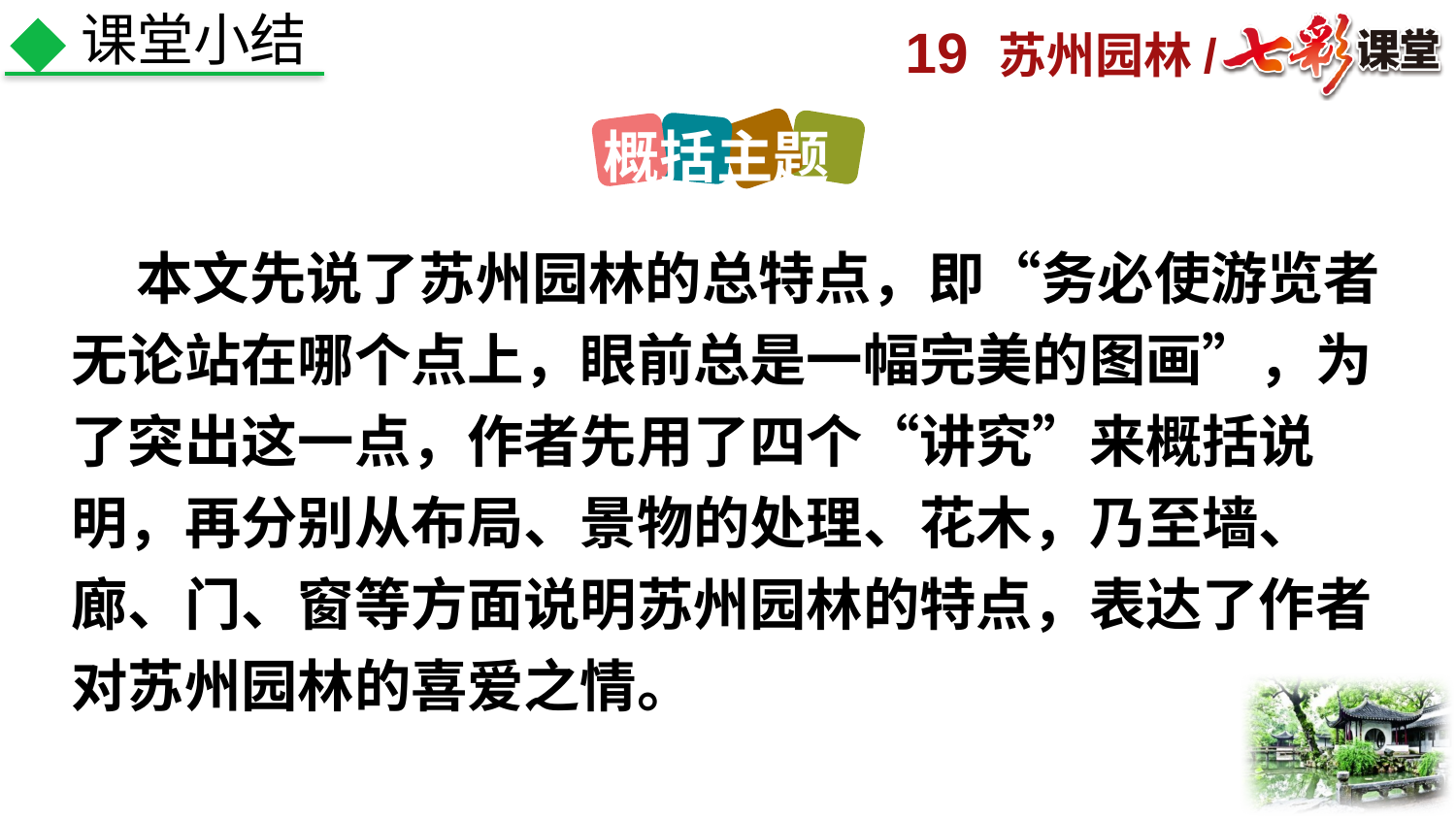

课堂小结

概括主题

    本文先说了苏州园林的总特点，即“务必使游览者无论站在哪个点上，眼前总是一幅完美的图画”，为了突出这一点，作者先用了四个“讲究”来概括说明，再分别从布局、景物的处理、花木，乃至墙、
廊、门、窗等方面说明苏州园林的特点，表达了作者对苏州园林的喜爱之情。